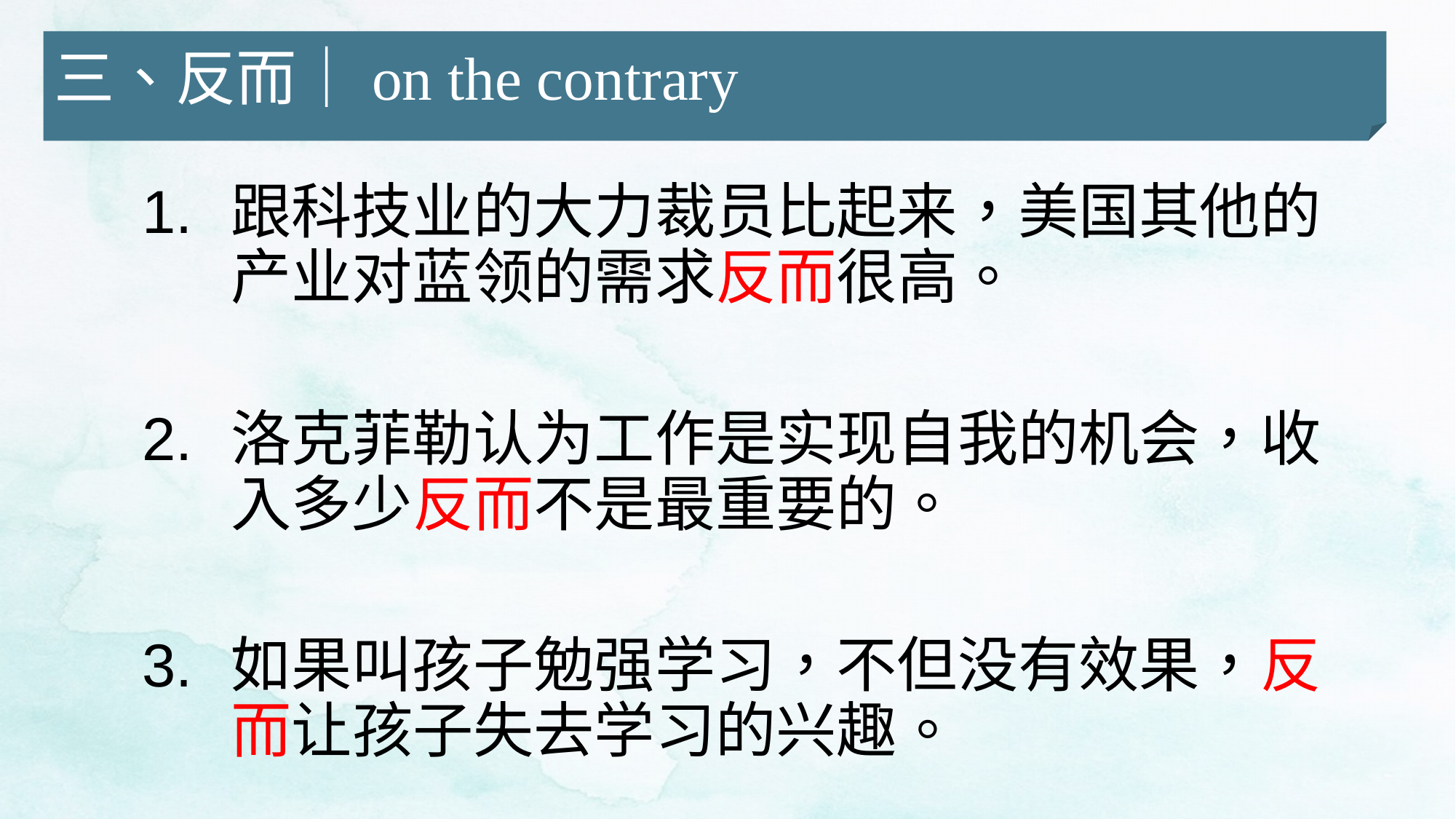

三、反而｜on the contrary
跟科技业的大力裁员比起来，美国其他的产业对蓝领的需求反而很高。

洛克菲勒认为工作是实现自我的机会，收入多少反而不是最重要的。

如果叫孩子勉强学习，不但没有效果，反而让孩子失去学习的兴趣。